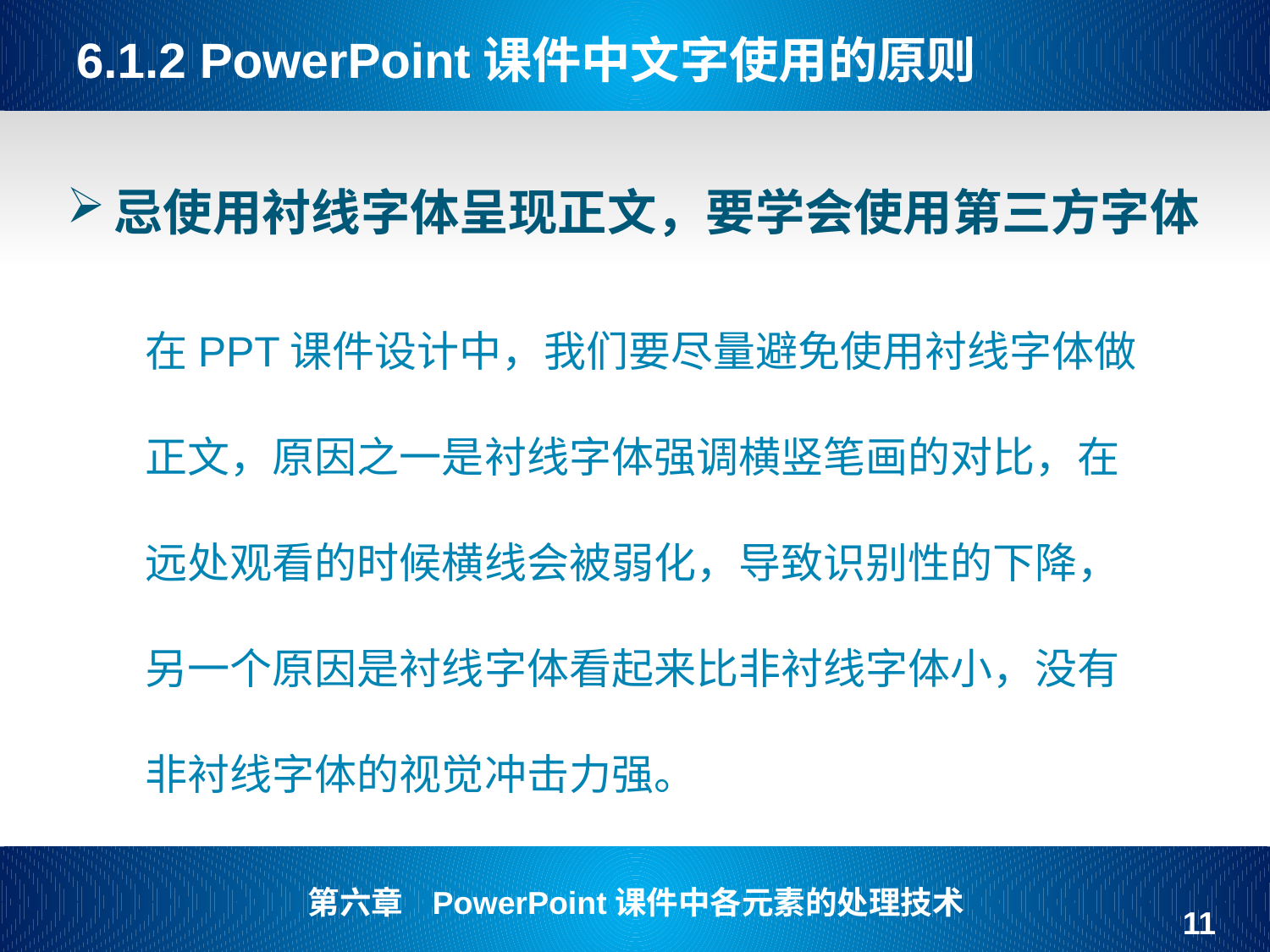

# 6.1.2 PowerPoint课件中文字使用的原则
忌使用衬线字体呈现正文，要学会使用第三方字体
在PPT课件设计中，我们要尽量避免使用衬线字体做正文，原因之一是衬线字体强调横竖笔画的对比，在远处观看的时候横线会被弱化，导致识别性的下降，另一个原因是衬线字体看起来比非衬线字体小，没有非衬线字体的视觉冲击力强。
11